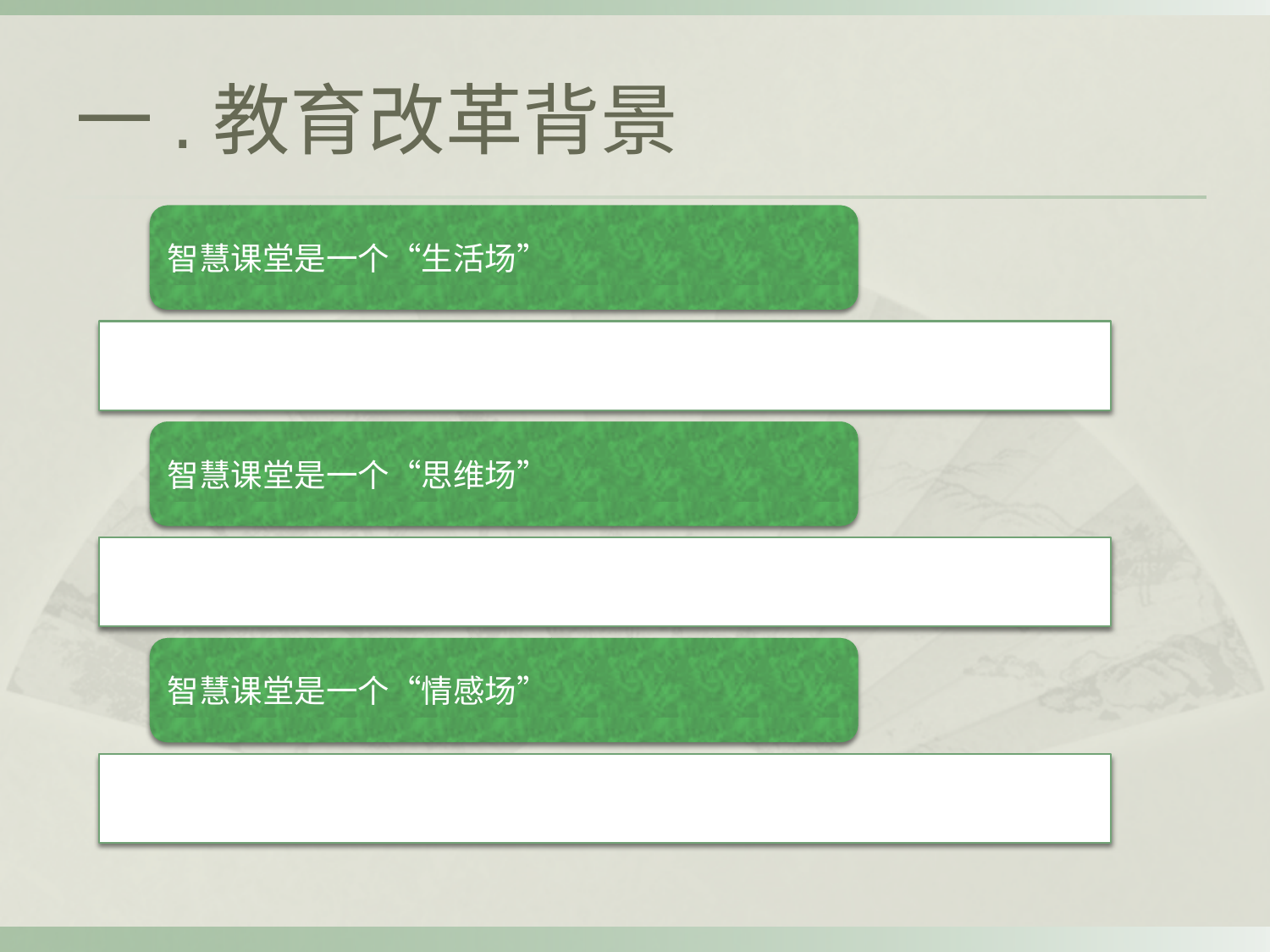

# 一.教育改革背景
智慧课堂是一个“生活场”
智慧课堂是一个“思维场”
智慧课堂是一个“情感场”